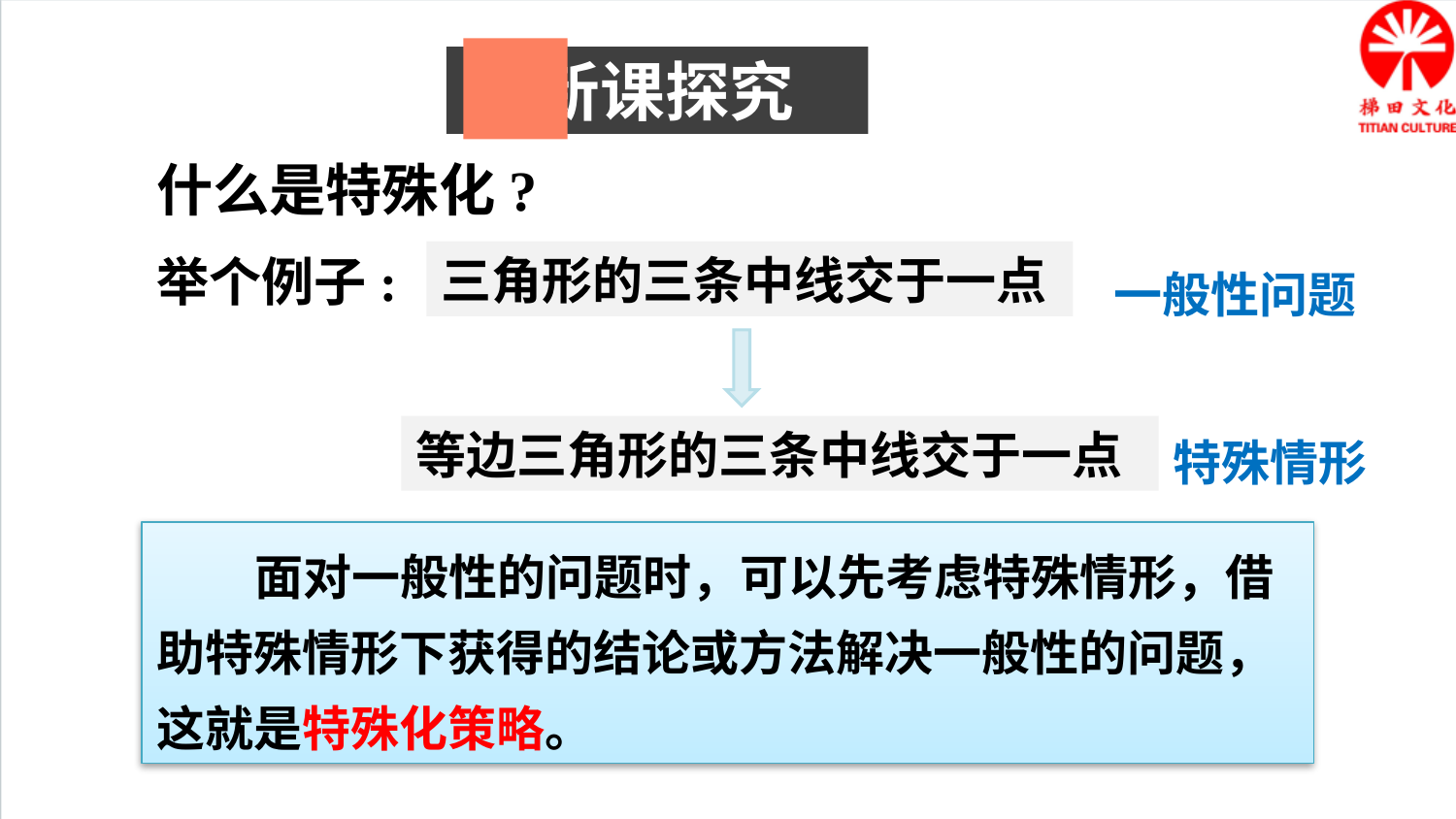

新课探究
什么是特殊化?
举个例子:
三角形的三条中线交于一点
一般性问题

特殊情形
等边三角形的三条中线交于一点
        面对一般性的问题时，可以先考虑特殊情形，借助特殊情形下获得的结论或方法解决一般性的问题，这就是特殊化策略。